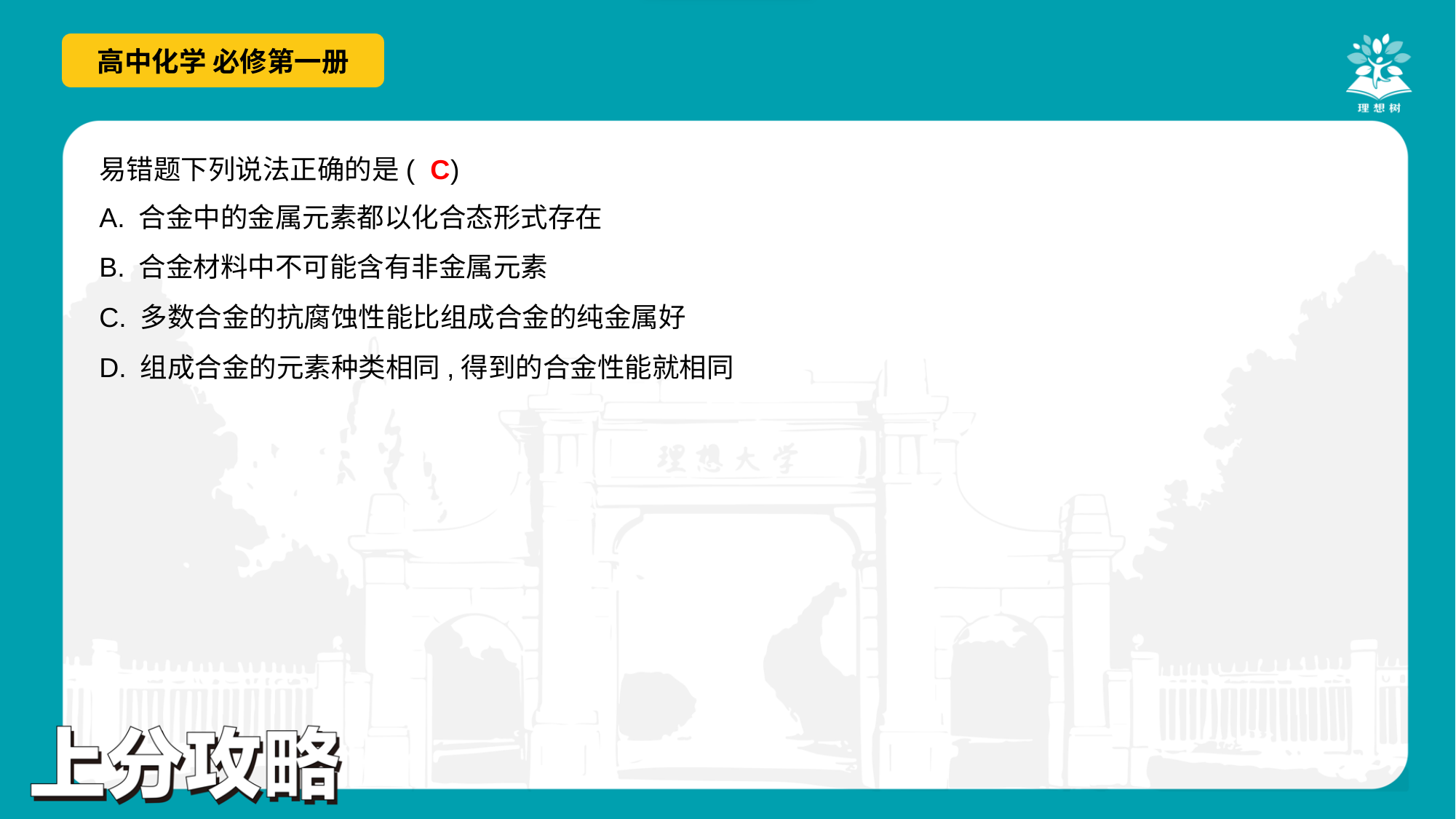

C
易错题下列说法正确的是(     )
A. 合金中的金属元素都以化合态形式存在
B. 合金材料中不可能含有非金属元素
C. 多数合金的抗腐蚀性能比组成合金的纯金属好
D. 组成合金的元素种类相同,得到的合金性能就相同